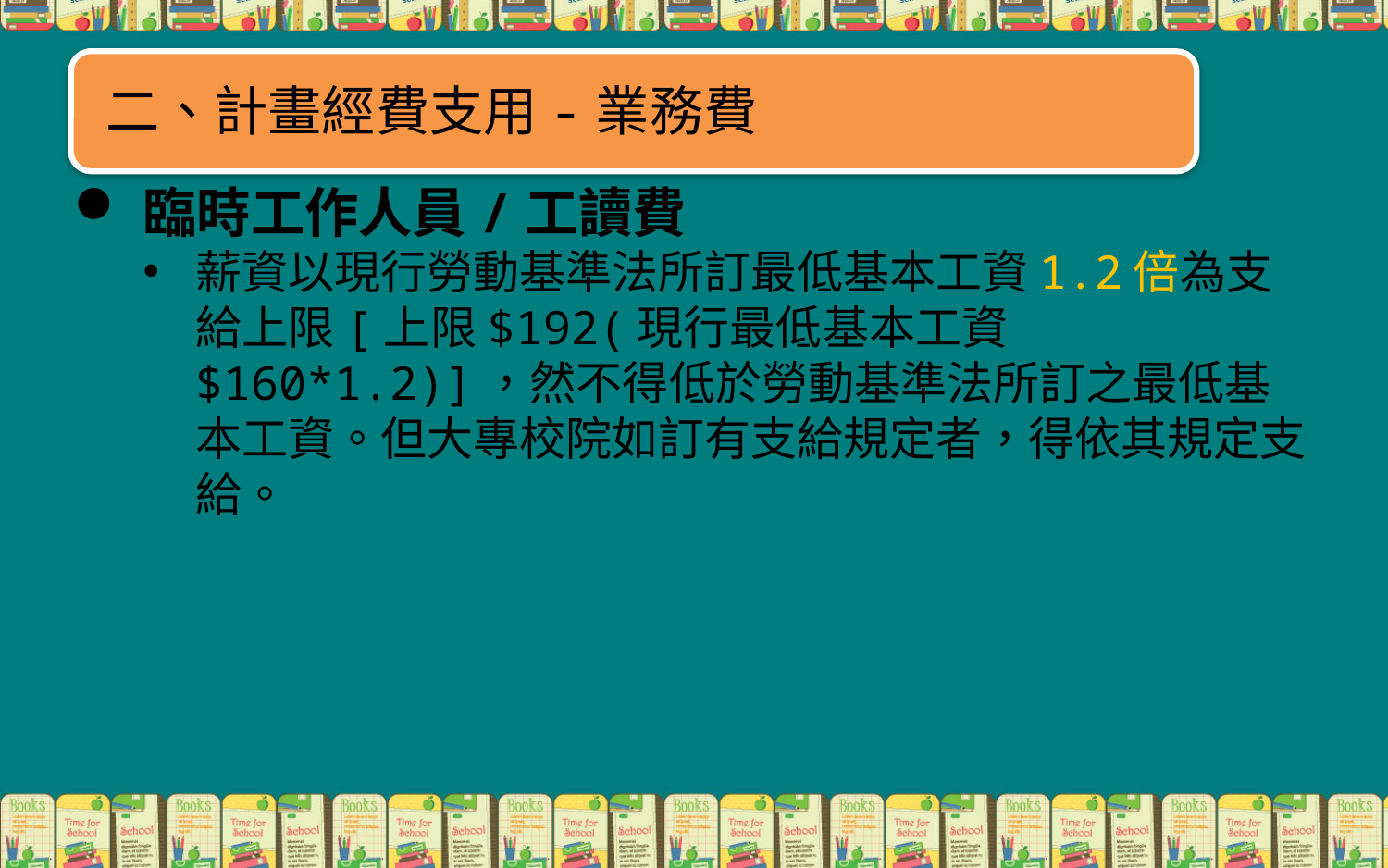

二、計畫經費支用-業務費
臨時工作人員/工讀費
薪資以現行勞動基準法所訂最低基本工資1.2倍為支給上限[上限$192(現行最低基本工資$160*1.2)]，然不得低於勞動基準法所訂之最低基本工資。但大專校院如訂有支給規定者，得依其規定支給。